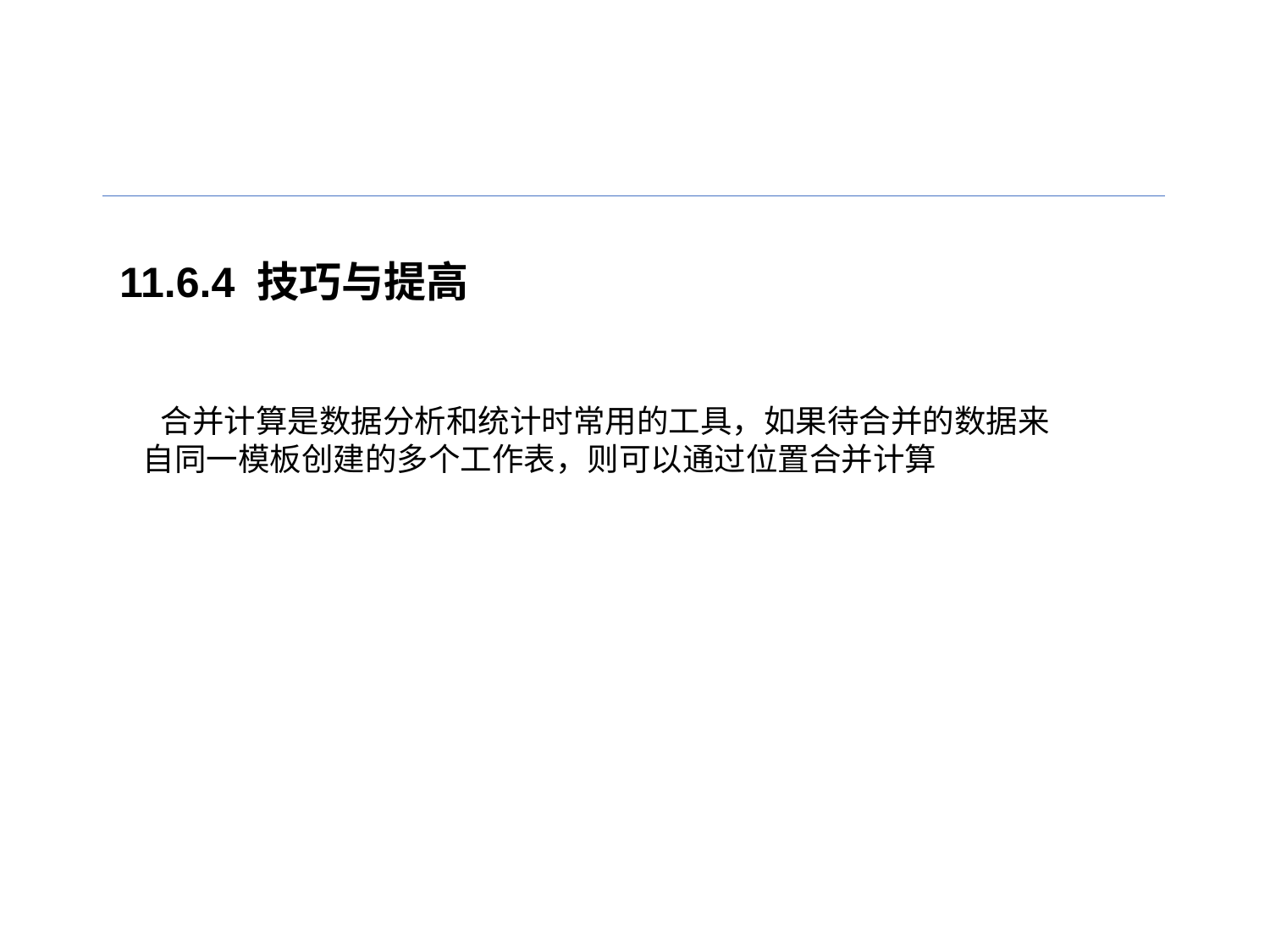

11.6.4 技巧与提高
合并计算是数据分析和统计时常用的工具，如果待合并的数据来自同一模板创建的多个工作表，则可以通过位置合并计算